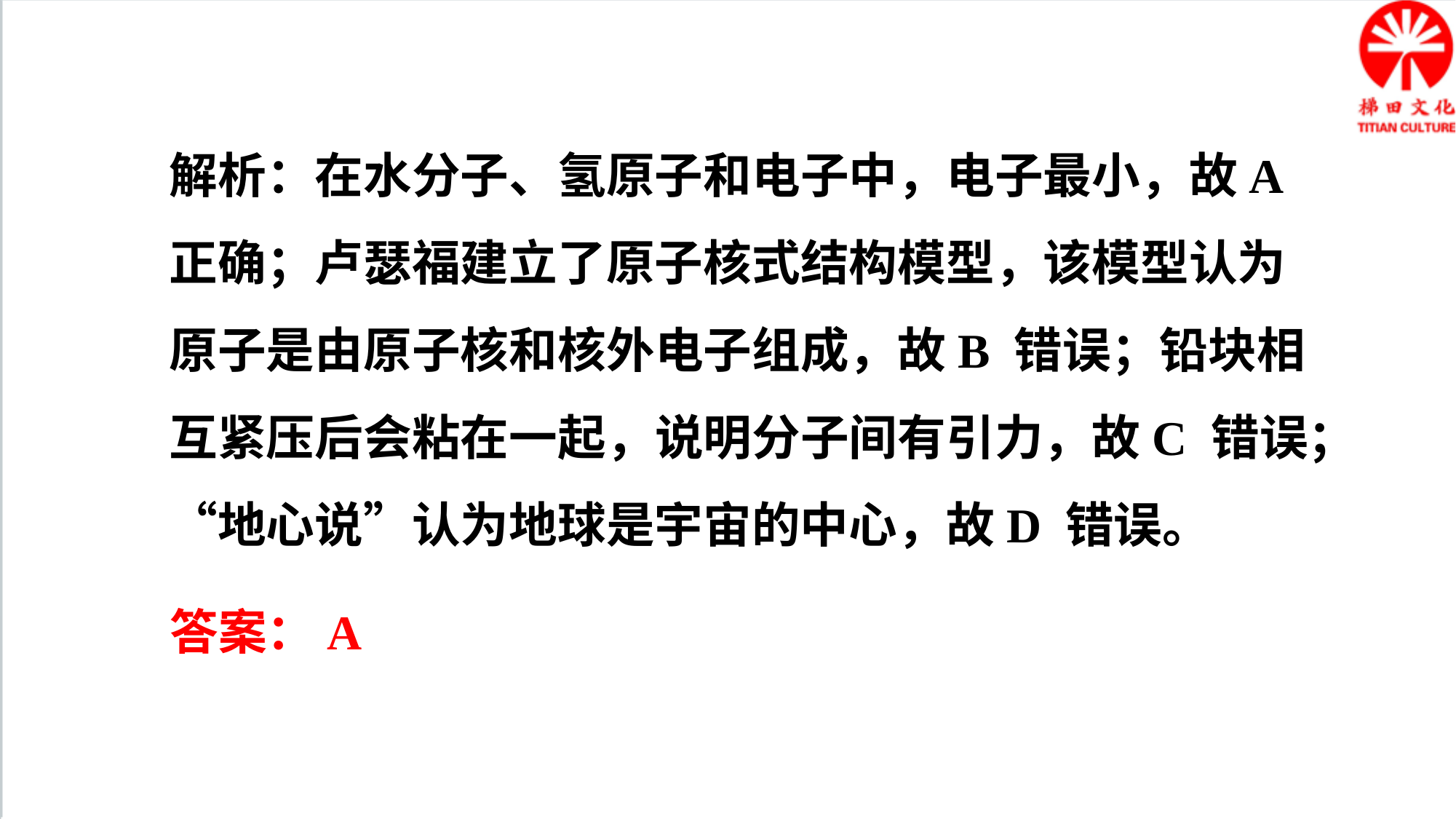

解析：在水分子、氢原子和电子中，电子最小，故A 正确；卢瑟福建立了原子核式结构模型，该模型认为原子是由原子核和核外电子组成，故B 错误；铅块相互紧压后会粘在一起，说明分子间有引力，故C 错误；“地心说”认为地球是宇宙的中心，故D 错误。
答案：A